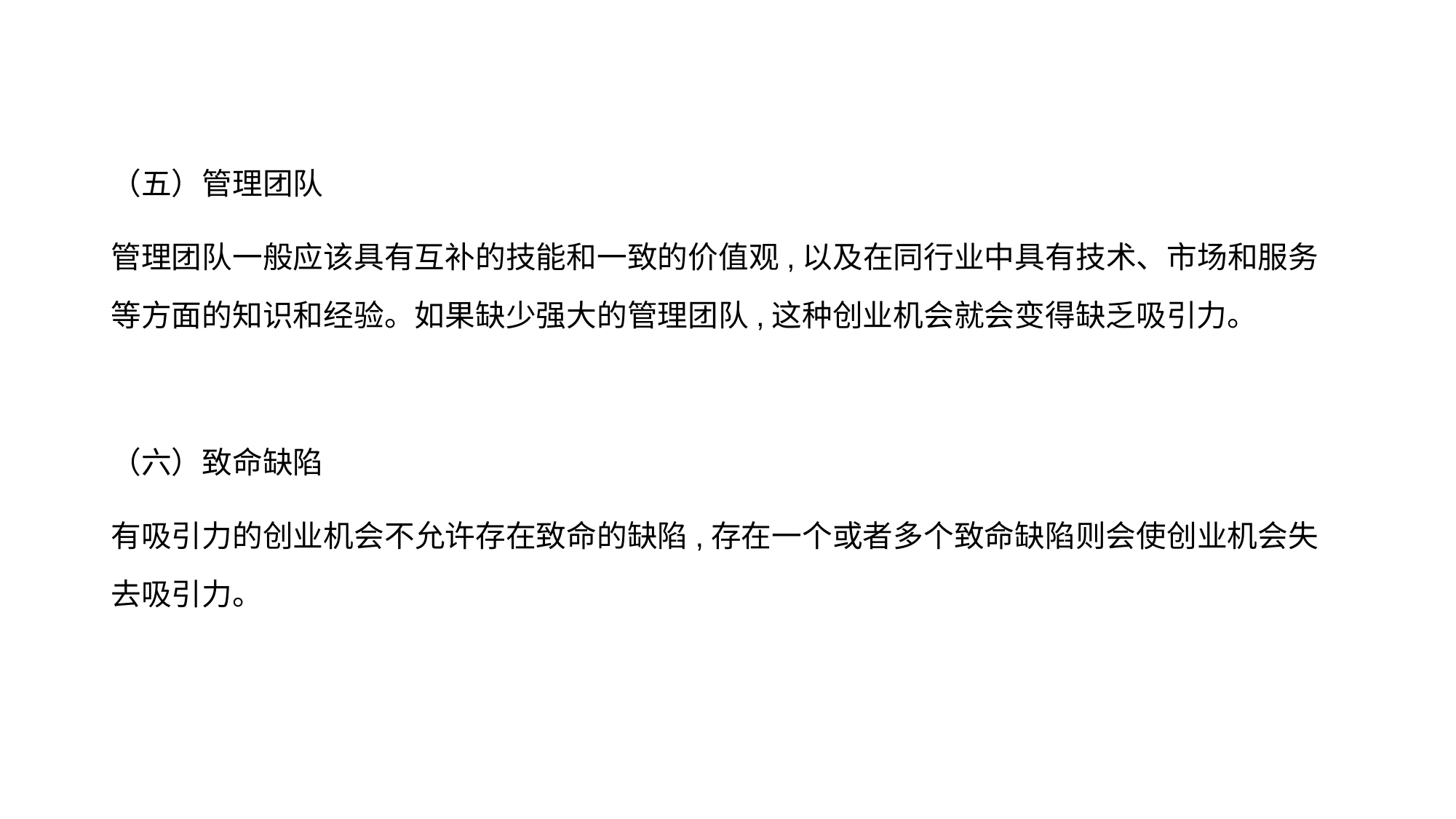

（五）管理团队
管理团队一般应该具有互补的技能和一致的价值观,以及在同行业中具有技术、市场和服务等方面的知识和经验。如果缺少强大的管理团队,这种创业机会就会变得缺乏吸引力。

（六）致命缺陷
有吸引力的创业机会不允许存在致命的缺陷,存在一个或者多个致命缺陷则会使创业机会失去吸引力。